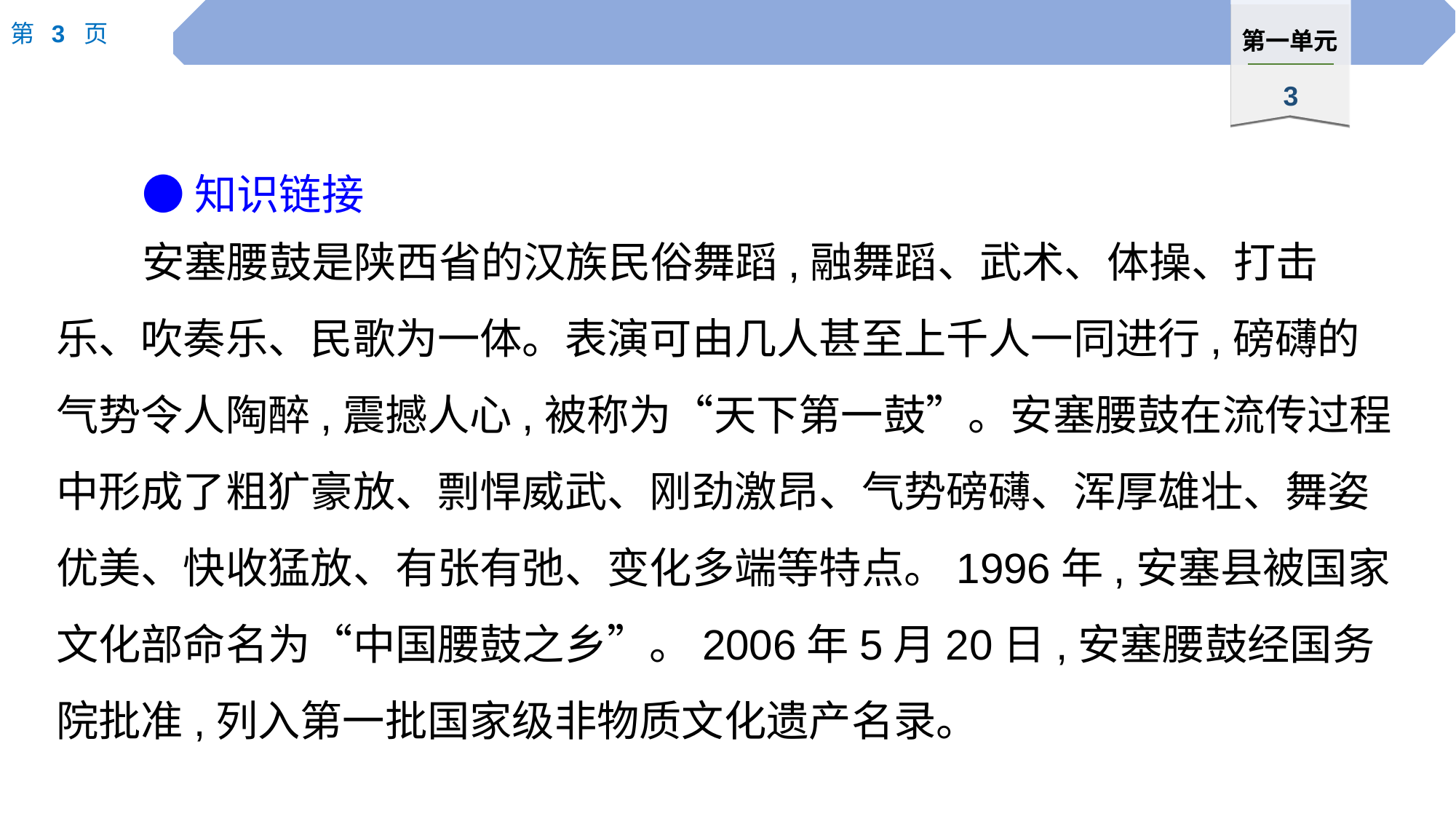

●知识链接
安塞腰鼓是陕西省的汉族民俗舞蹈,融舞蹈、武术、体操、打击乐、吹奏乐、民歌为一体。表演可由几人甚至上千人一同进行,磅礴的气势令人陶醉,震撼人心,被称为“天下第一鼓”。安塞腰鼓在流传过程中形成了粗犷豪放、剽悍威武、刚劲激昂、气势磅礴、浑厚雄壮、舞姿优美、快收猛放、有张有弛、变化多端等特点。1996年,安塞县被国家文化部命名为“中国腰鼓之乡”。2006年5月20日,安塞腰鼓经国务院批准,列入第一批国家级非物质文化遗产名录。